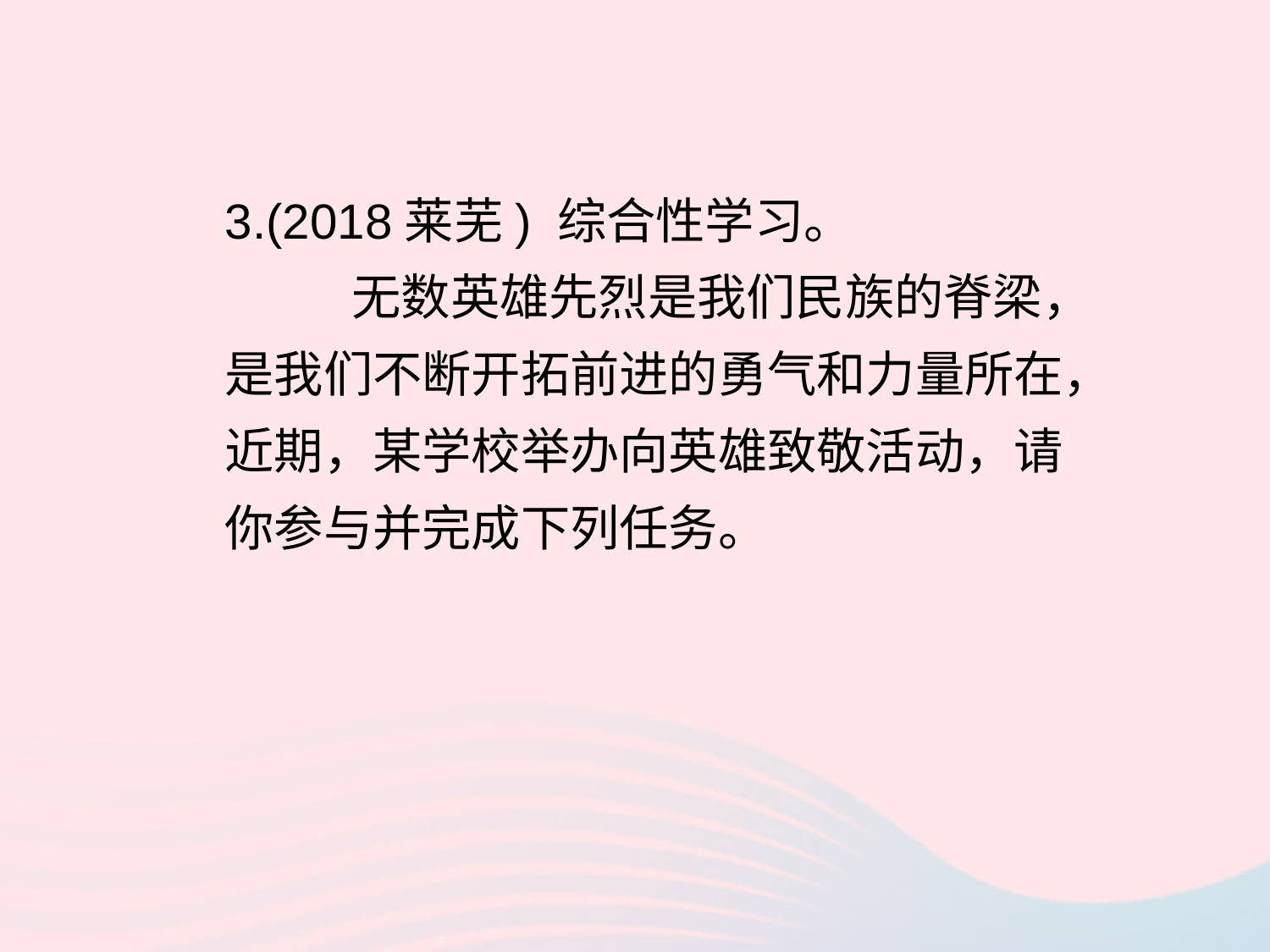

3.(2018莱芜) 综合性学习。
	无数英雄先烈是我们民族的脊梁，是我们不断开拓前进的勇气和力量所在，近期，某学校举办向英雄致敬活动，请你参与并完成下列任务。